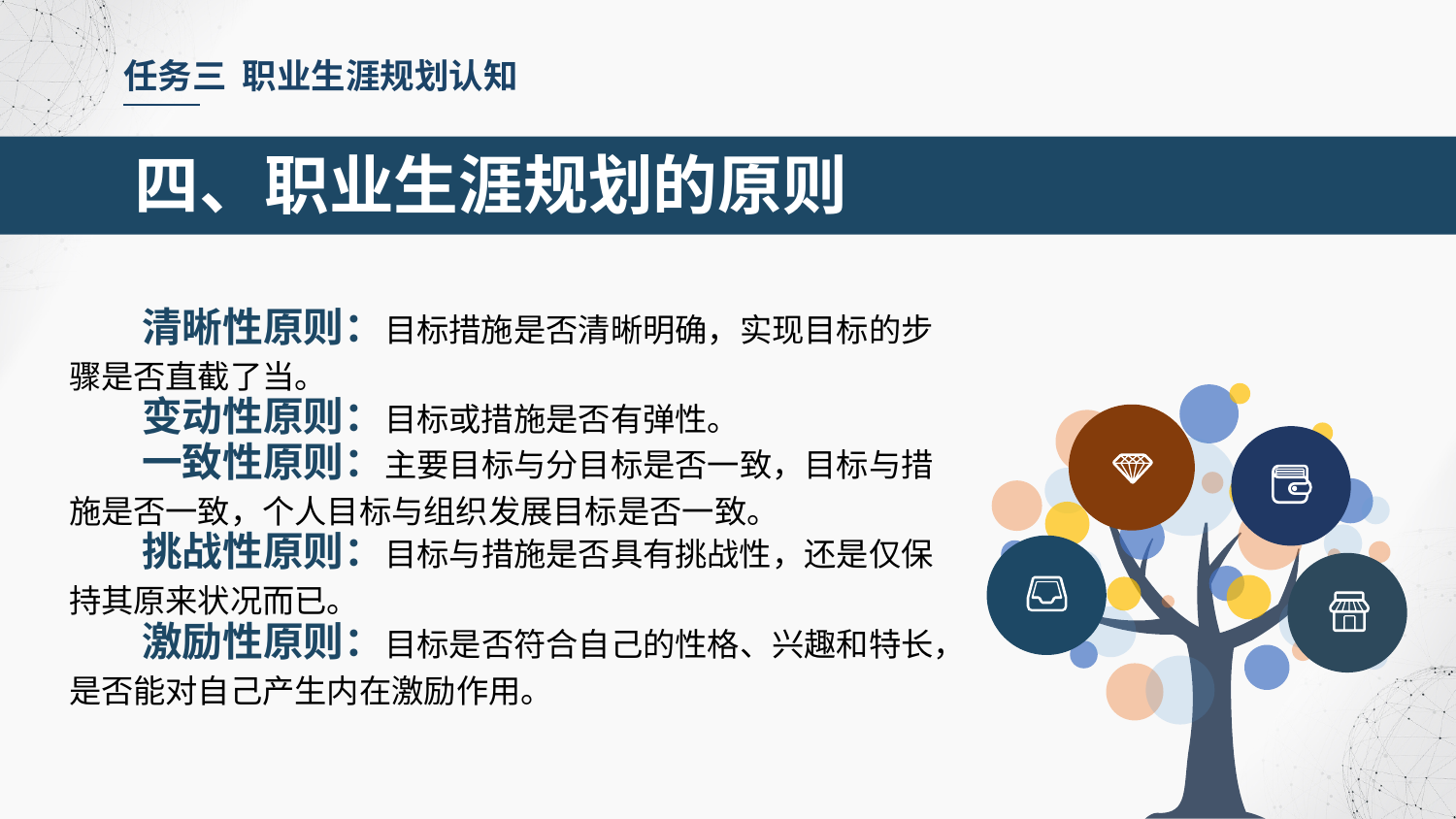

任务三  职业生涯规划认知

四、职业生涯规划的原则
清晰性原则：目标措施是否清晰明确，实现目标的步骤是否直截了当。
变动性原则：目标或措施是否有弹性。
一致性原则：主要目标与分目标是否一致，目标与措施是否一致，个人目标与组织发展目标是否一致。
挑战性原则：目标与措施是否具有挑战性，还是仅保持其原来状况而已。
激励性原则：目标是否符合自己的性格、兴趣和特长，是否能对自己产生内在激励作用。